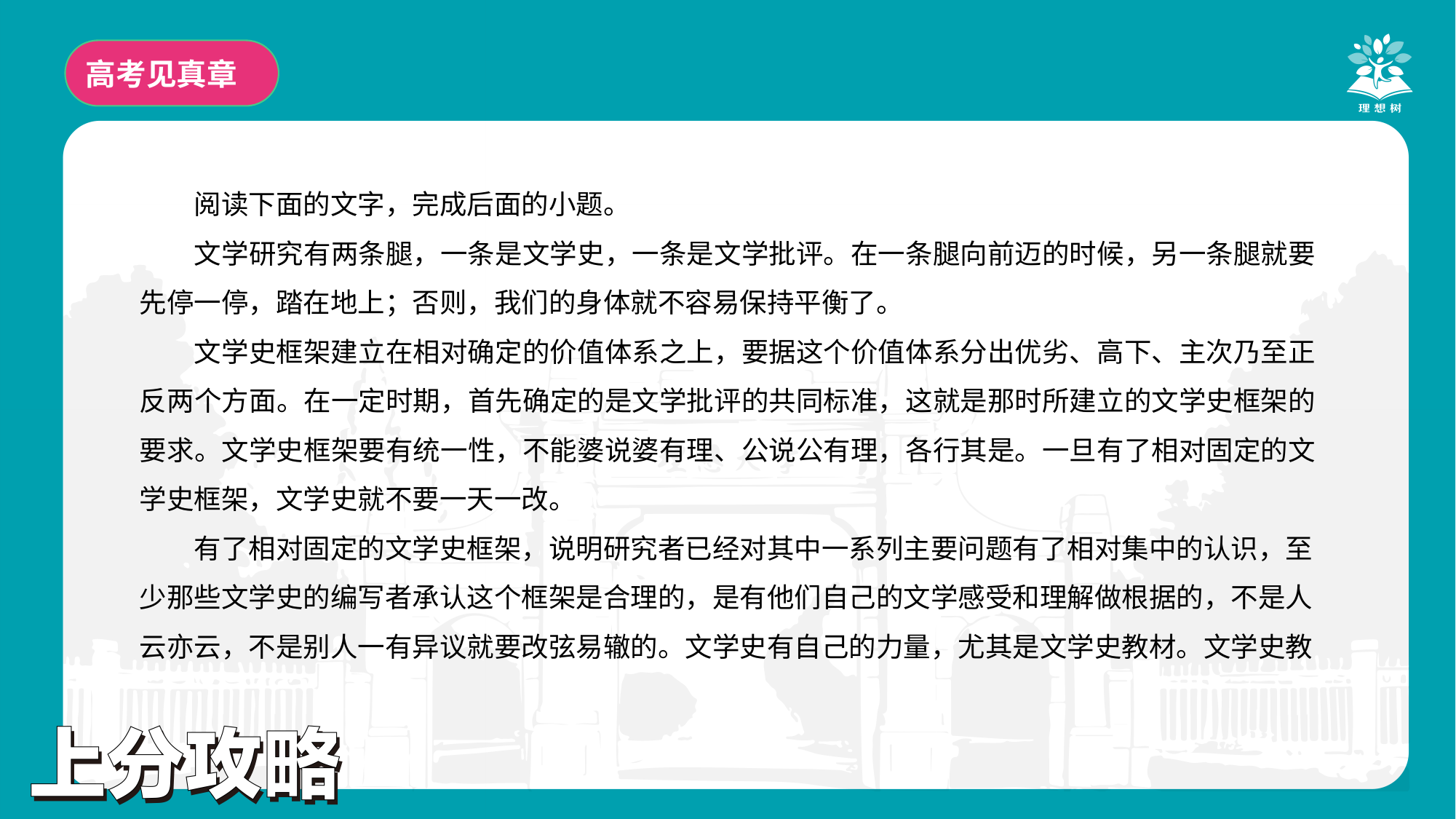

高考见真章
阅读下面的文字，完成后面的小题。
文学研究有两条腿，一条是文学史，一条是文学批评。在一条腿向前迈的时候，另一条腿就要先停一停，踏在地上；否则，我们的身体就不容易保持平衡了。
文学史框架建立在相对确定的价值体系之上，要据这个价值体系分出优劣、高下、主次乃至正反两个方面。在一定时期，首先确定的是文学批评的共同标准，这就是那时所建立的文学史框架的要求。文学史框架要有统一性，不能婆说婆有理、公说公有理，各行其是。一旦有了相对固定的文学史框架，文学史就不要一天一改。
有了相对固定的文学史框架，说明研究者已经对其中一系列主要问题有了相对集中的认识，至少那些文学史的编写者承认这个框架是合理的，是有他们自己的文学感受和理解做根据的，不是人云亦云，不是别人一有异议就要改弦易辙的。文学史有自己的力量，尤其是文学史教材。文学史教